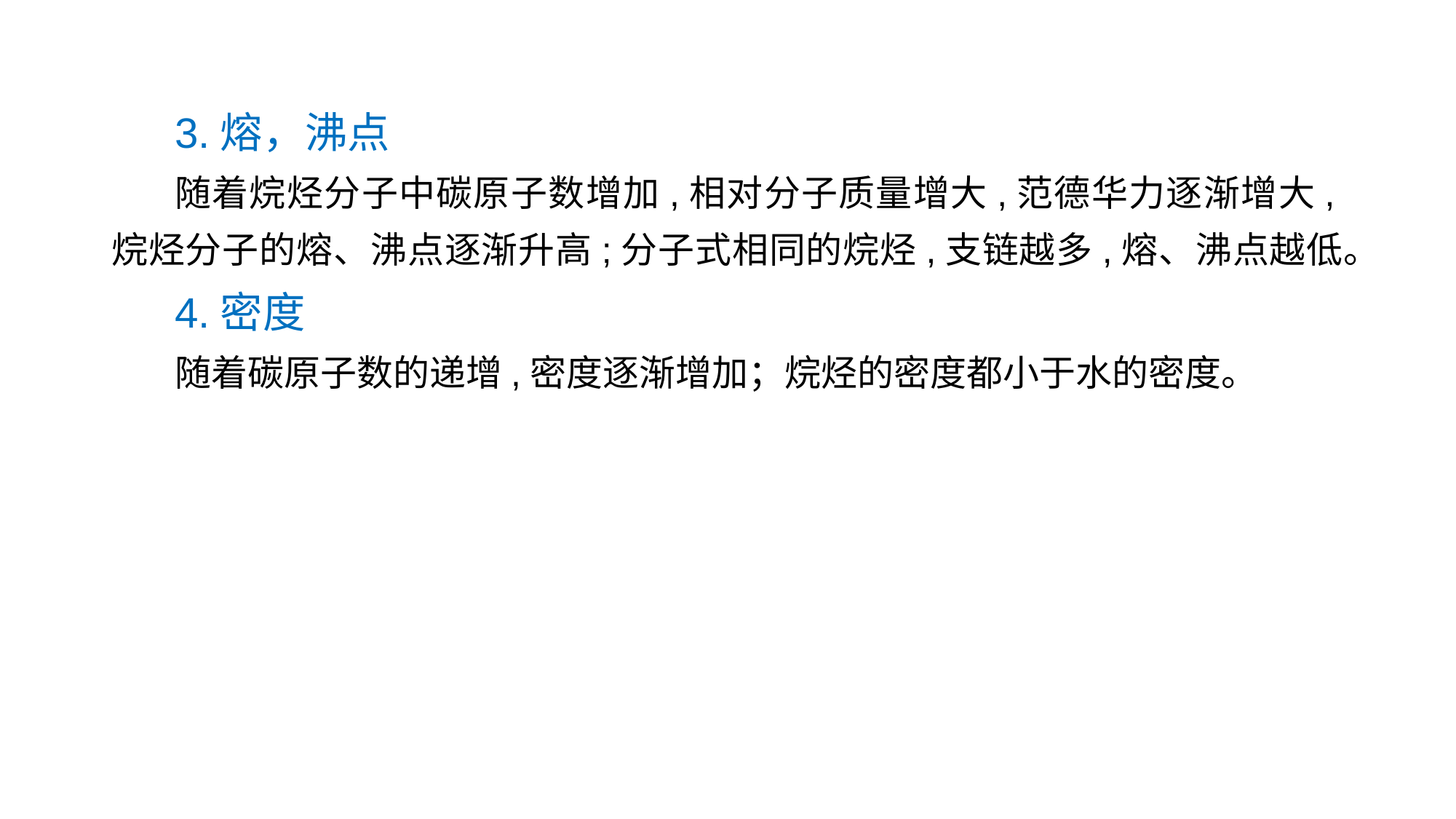

3.熔，沸点
随着烷烃分子中碳原子数增加,相对分子质量增大,范德华力逐渐增大,烷烃分子的熔、沸点逐渐升高;分子式相同的烷烃,支链越多,熔、沸点越低。
4.密度
随着碳原子数的递增,密度逐渐增加；烷烃的密度都小于水的密度。